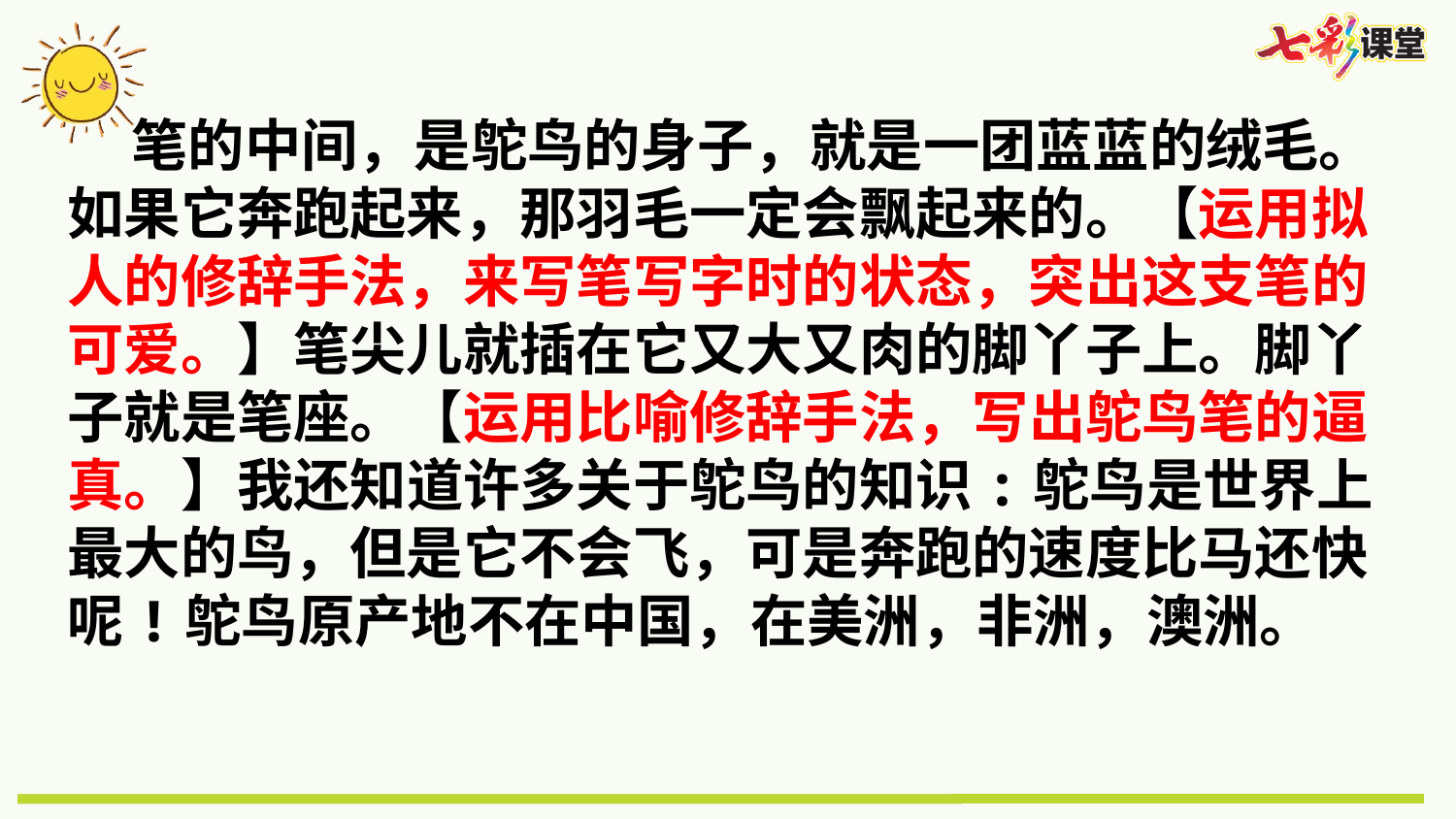

笔的中间，是鸵鸟的身子，就是一团蓝蓝的绒毛。如果它奔跑起来，那羽毛一定会飘起来的。【运用拟人的修辞手法，来写笔写字时的状态，突出这支笔的可爱。】笔尖儿就插在它又大又肉的脚丫子上。脚丫子就是笔座。【运用比喻修辞手法，写出鸵鸟笔的逼真。】我还知道许多关于鸵鸟的知识:鸵鸟是世界上最大的鸟，但是它不会飞，可是奔跑的速度比马还快呢!鸵鸟原产地不在中国，在美洲，非洲，澳洲。